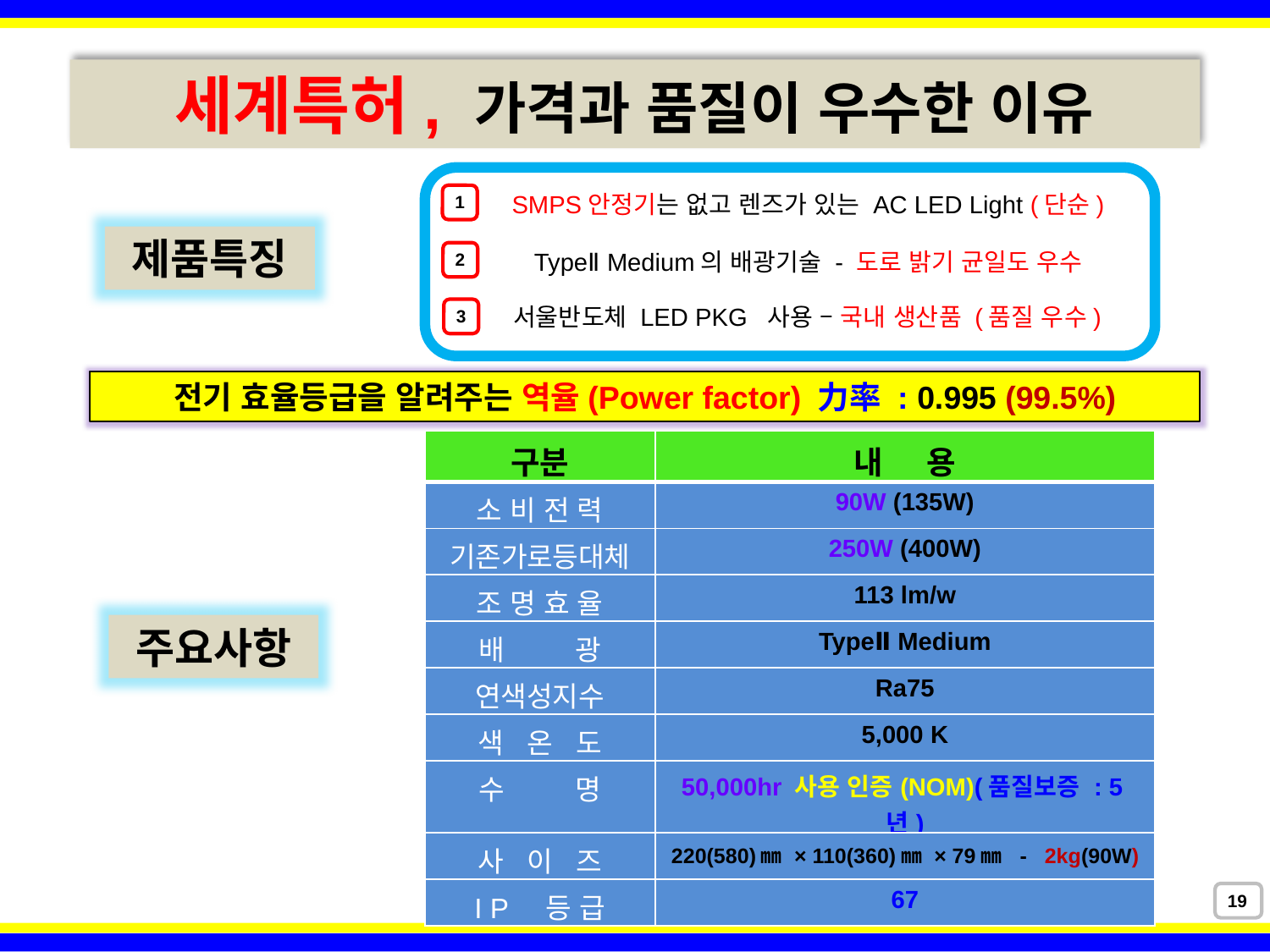

세계특허, 가격과 품질이 우수한 이유

SMPS안정기는 없고 렌즈가 있는 AC LED Light (단순)
1

제품특징
TypeⅡ Medium의 배광기술 - 도로 밝기 균일도 우수
2

서울반도체 LED PKG  사용 – 국내 생산품 (품질 우수)
3

전기 효율등급을 알려주는 역율(Power factor) 力率 : 0.995 (99.5%)
| 구분 | 내 용 |
| --- | --- |
| 소 비 전 력 | 90W (135W) |
| 기존가로등대체 | 250W (400W) |
| 조 명 효 율 | 113 lm/w |
| 배 광 | TypeⅡ Medium |
| 연색성지수 | Ra75 |
| 색 온 도 | 5,000 K |
| 수 명 | 50,000hr 사용 인증(NOM)(품질보증 : 5년) |
| 사 이 즈 | 220(580)㎜ × 110(360)㎜ × 79㎜ - 2kg(90W) |
| I P 등 급 | 67 |
주요사항

19